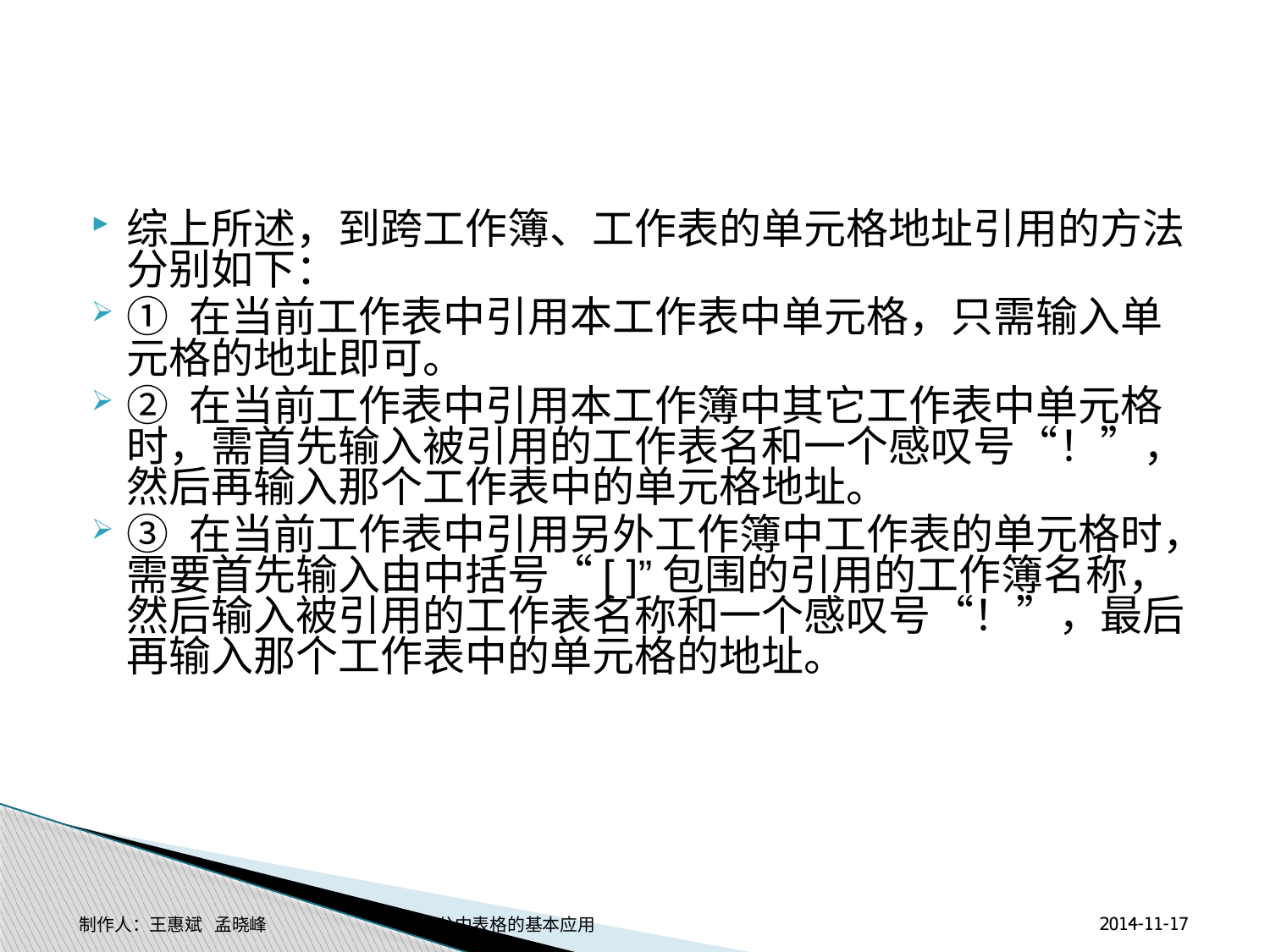

#
综上所述，到跨工作簿、工作表的单元格地址引用的方法分别如下：
① 在当前工作表中引用本工作表中单元格，只需输入单元格的地址即可。
② 在当前工作表中引用本工作簿中其它工作表中单元格时，需首先输入被引用的工作表名和一个感叹号“！”，然后再输入那个工作表中的单元格地址。
③ 在当前工作表中引用另外工作簿中工作表的单元格时，需要首先输入由中括号“[ ]”包围的引用的工作簿名称，然后输入被引用的工作表名称和一个感叹号“！”，最后再输入那个工作表中的单元格的地址。

2014-11-17
制作人：王惠斌   孟晓峰                                      办公中表格的基本应用